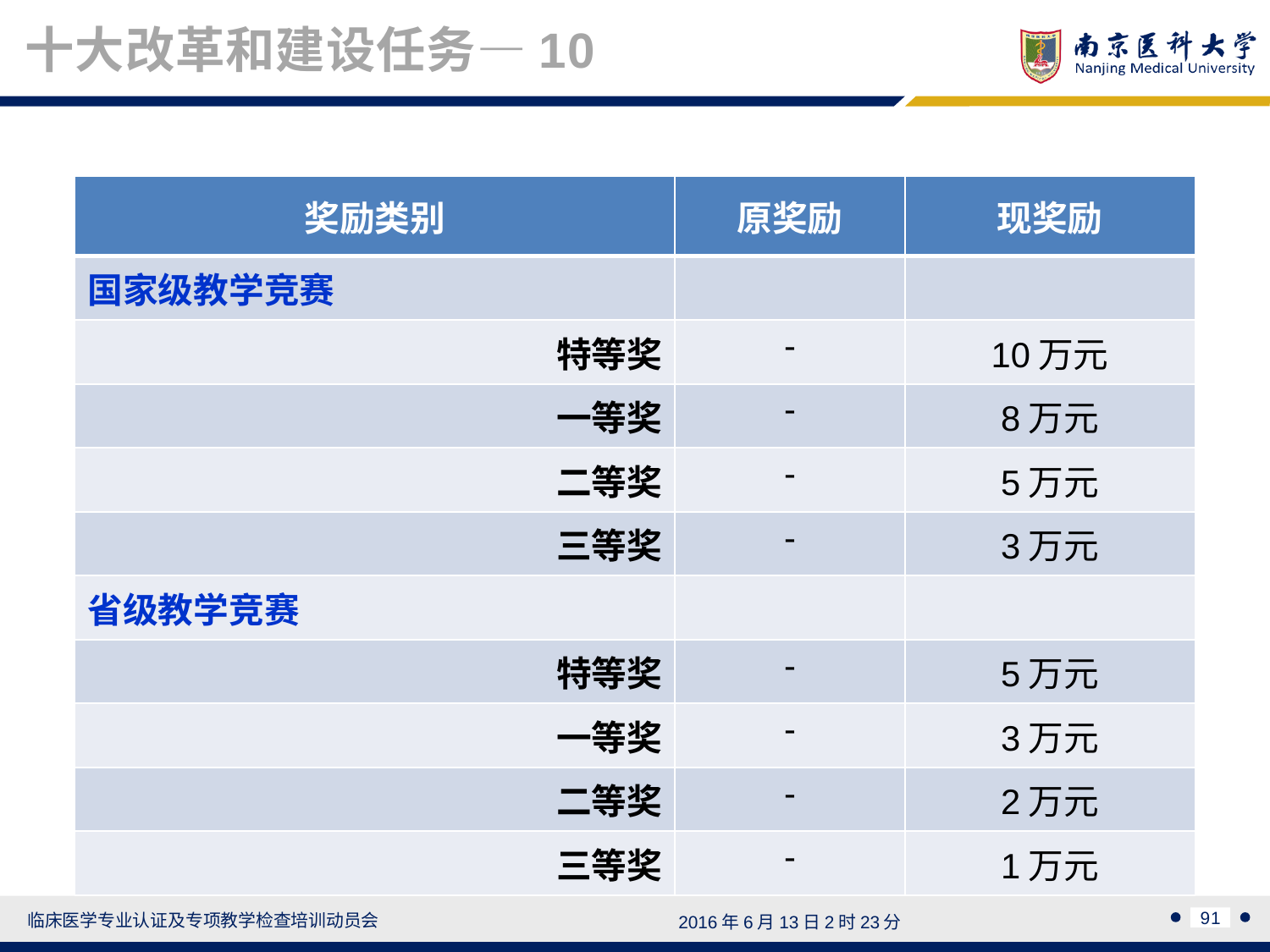

十大改革和建设任务—10
| 奖励类别 | 原奖励 | 现奖励 |
| --- | --- | --- |
| 国家级教学竞赛 |  |  |
| 特等奖 | - | 10万元 |
| 一等奖 | - | 8万元 |
| 二等奖 | - | 5万元 |
| 三等奖 | - | 3万元 |
| 省级教学竞赛 |  |  |
| 特等奖 | - | 5万元 |
| 一等奖 | - | 3万元 |
| 二等奖 | - | 2万元 |
| 三等奖 | - | 1万元 |